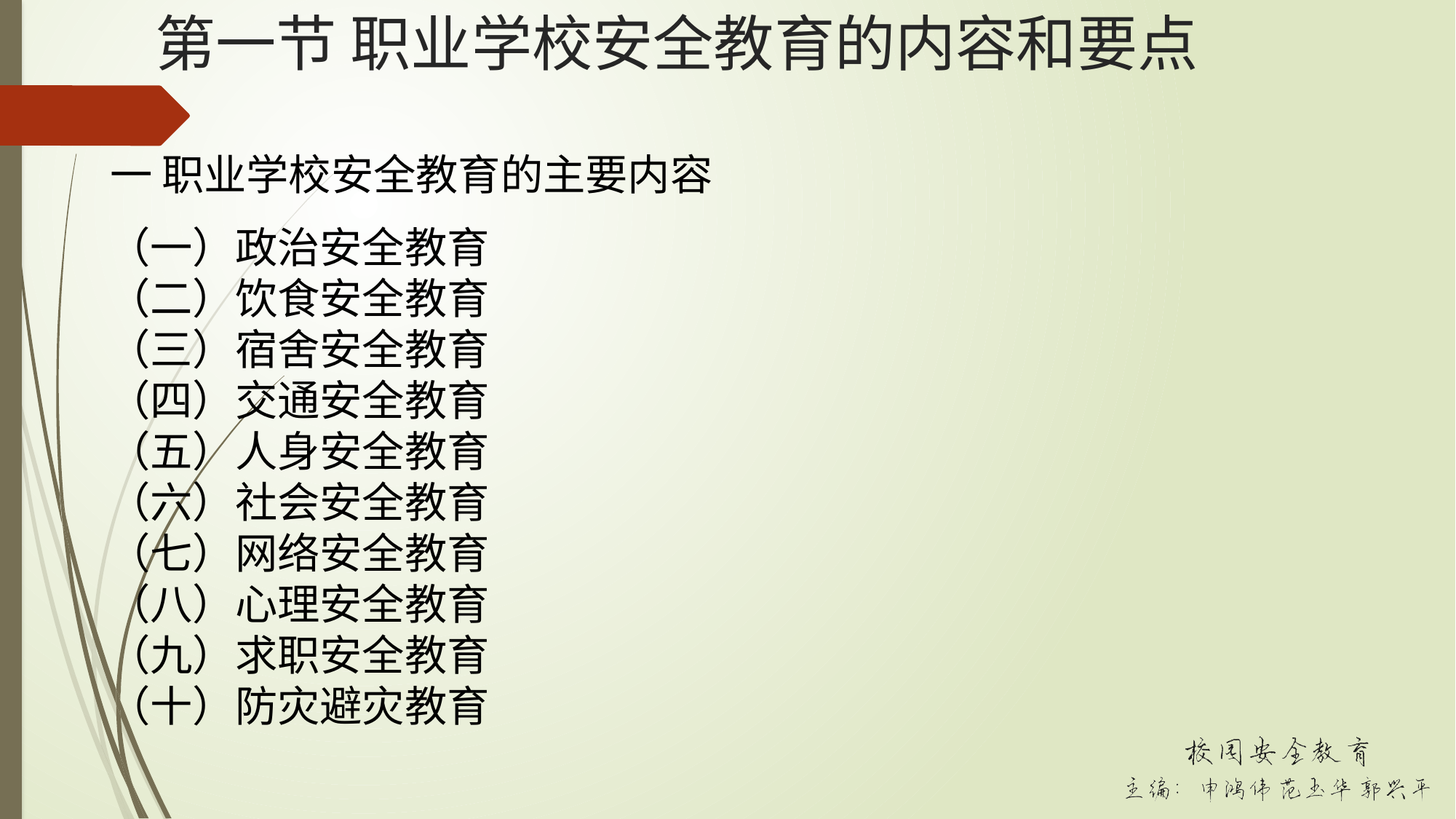

# 第一节 职业学校安全教育的内容和要点
一 职业学校安全教育的主要内容
（一）政治安全教育
（二）饮食安全教育
（三）宿舍安全教育
（四）交通安全教育
（五）人身安全教育
（六）社会安全教育
（七）网络安全教育
（八）心理安全教育
（九）求职安全教育
（十）防灾避灾教育